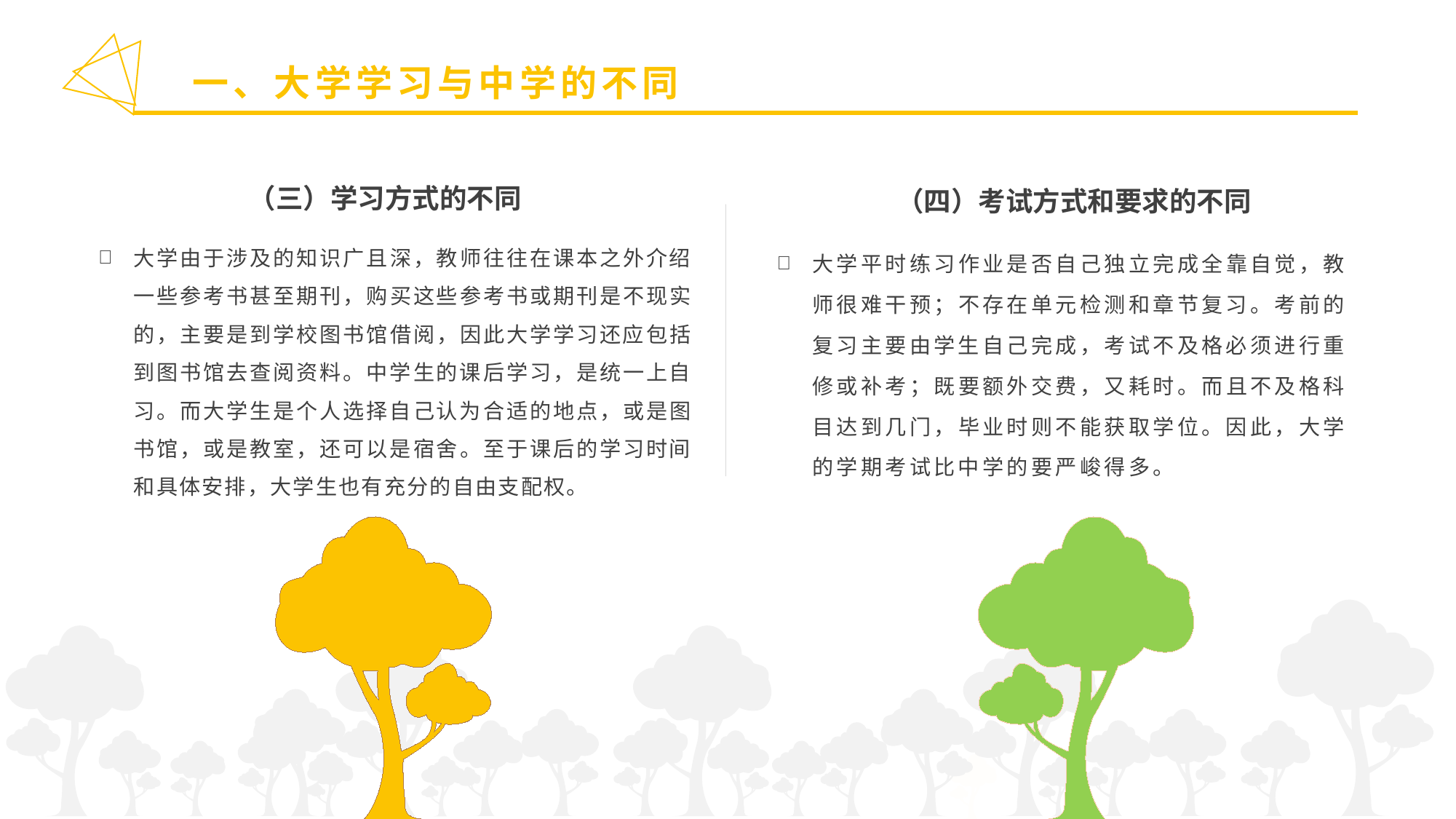

一、大学学习与中学的不同
（三）学习方式的不同
（四）考试方式和要求的不同
大学由于涉及的知识广且深，教师往往在课本之外介绍一些参考书甚至期刊，购买这些参考书或期刊是不现实的，主要是到学校图书馆借阅，因此大学学习还应包括到图书馆去查阅资料。中学生的课后学习，是统一上自习。而大学生是个人选择自己认为合适的地点，或是图书馆，或是教室，还可以是宿舍。至于课后的学习时间和具体安排，大学生也有充分的自由支配权。
大学平时练习作业是否自己独立完成全靠自觉，教师很难干预；不存在单元检测和章节复习。考前的复习主要由学生自己完成，考试不及格必须进行重修或补考；既要额外交费，又耗时。而且不及格科目达到几门，毕业时则不能获取学位。因此，大学的学期考试比中学的要严峻得多。